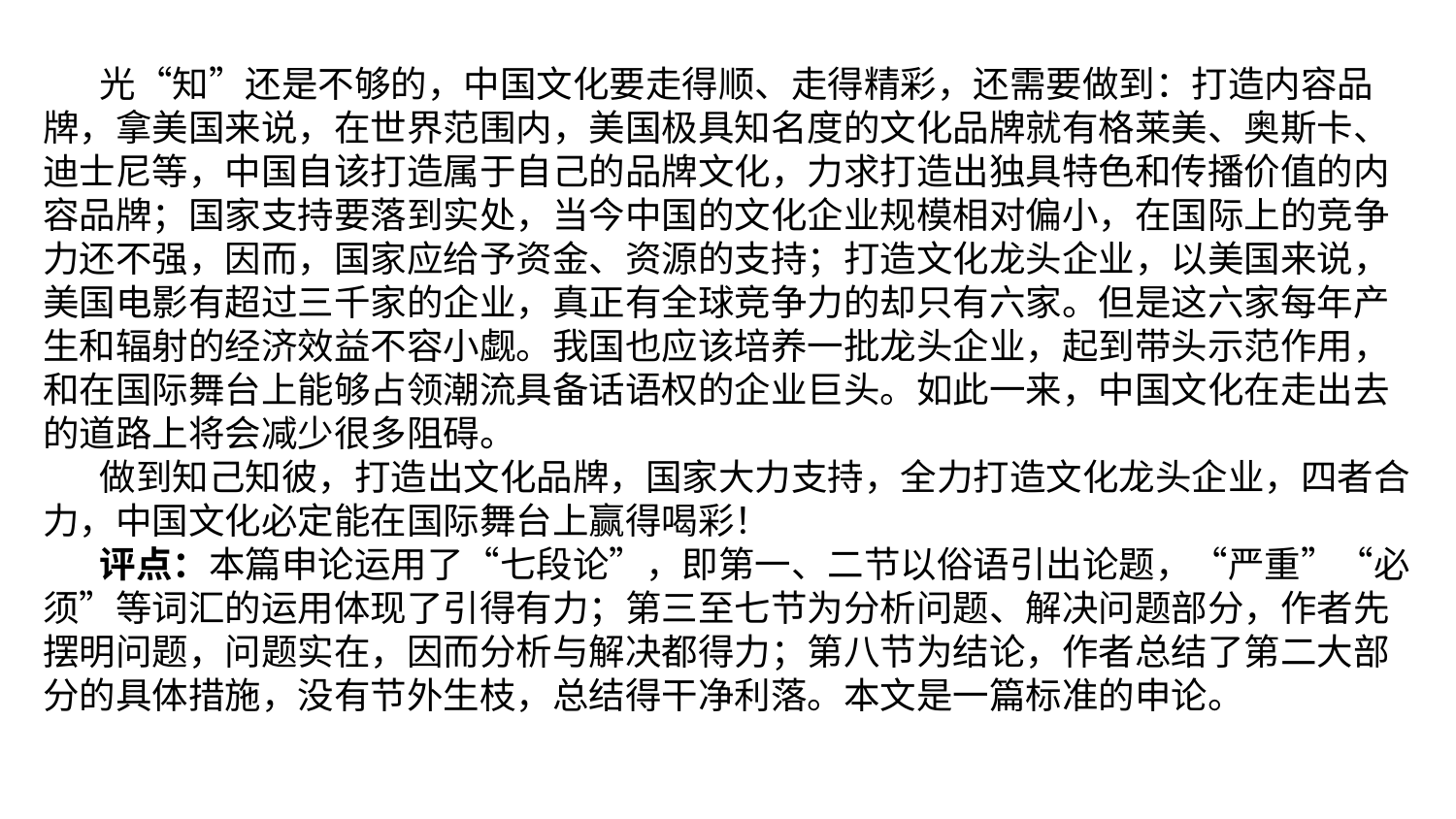

#
光“知”还是不够的，中国文化要走得顺、走得精彩，还需要做到：打造内容品牌，拿美国来说，在世界范围内，美国极具知名度的文化品牌就有格莱美、奥斯卡、迪士尼等，中国自该打造属于自己的品牌文化，力求打造出独具特色和传播价值的内容品牌；国家支持要落到实处，当今中国的文化企业规模相对偏小，在国际上的竞争力还不强，因而，国家应给予资金、资源的支持；打造文化龙头企业，以美国来说，美国电影有超过三千家的企业，真正有全球竞争力的却只有六家。但是这六家每年产生和辐射的经济效益不容小觑。我国也应该培养一批龙头企业，起到带头示范作用，和在国际舞台上能够占领潮流具备话语权的企业巨头。如此一来，中国文化在走出去的道路上将会减少很多阻碍。
做到知己知彼，打造出文化品牌，国家大力支持，全力打造文化龙头企业，四者合力，中国文化必定能在国际舞台上赢得喝彩！
评点：本篇申论运用了“七段论”，即第一、二节以俗语引出论题，“严重”“必须”等词汇的运用体现了引得有力；第三至七节为分析问题、解决问题部分，作者先摆明问题，问题实在，因而分析与解决都得力；第八节为结论，作者总结了第二大部分的具体措施，没有节外生枝，总结得干净利落。本文是一篇标准的申论。